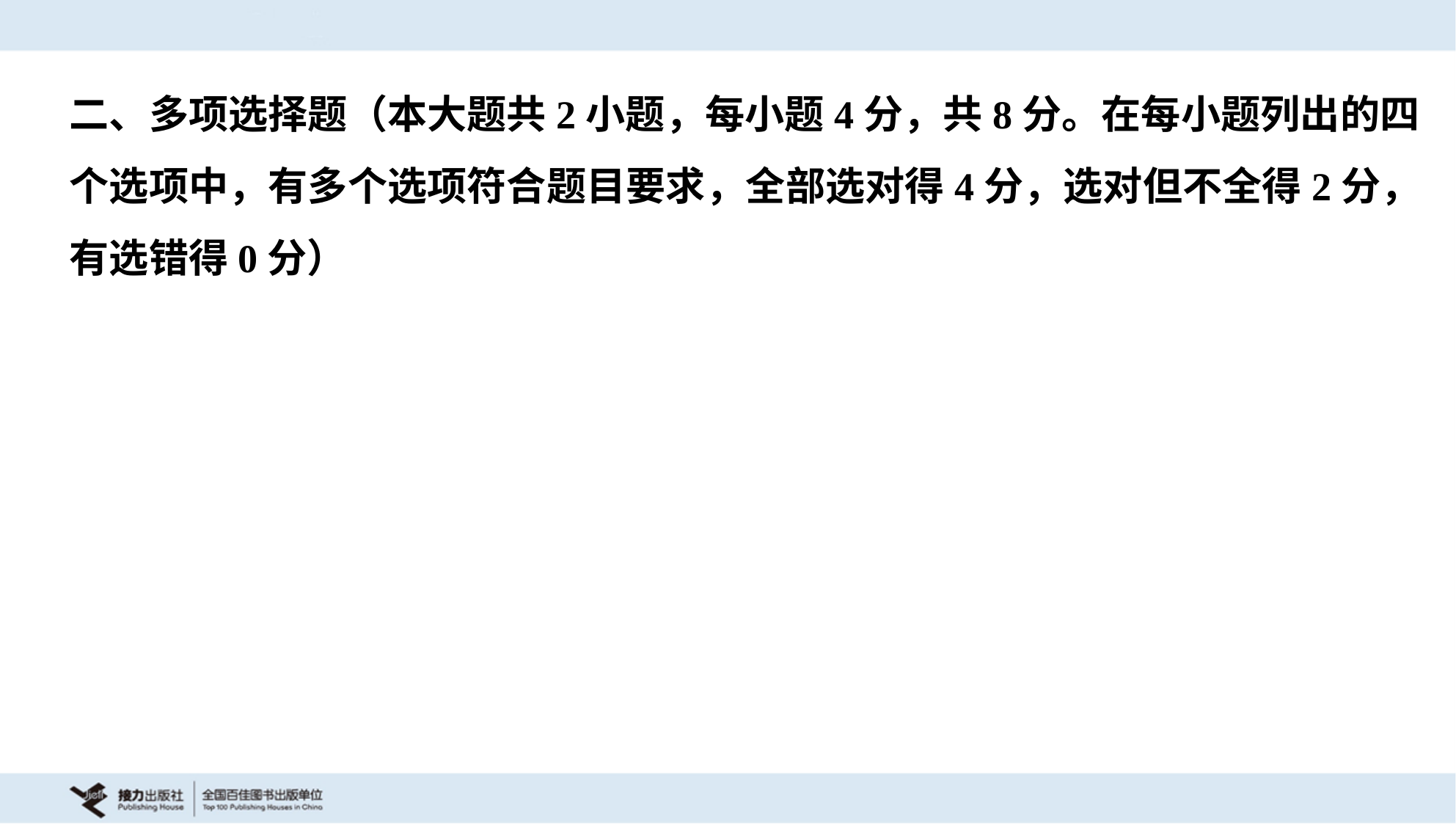

二、多项选择题（本大题共2小题，每小题4分，共8分。在每小题列出的四
个选项中，有多个选项符合题目要求，全部选对得4分，选对但不全得2分，
有选错得0分）